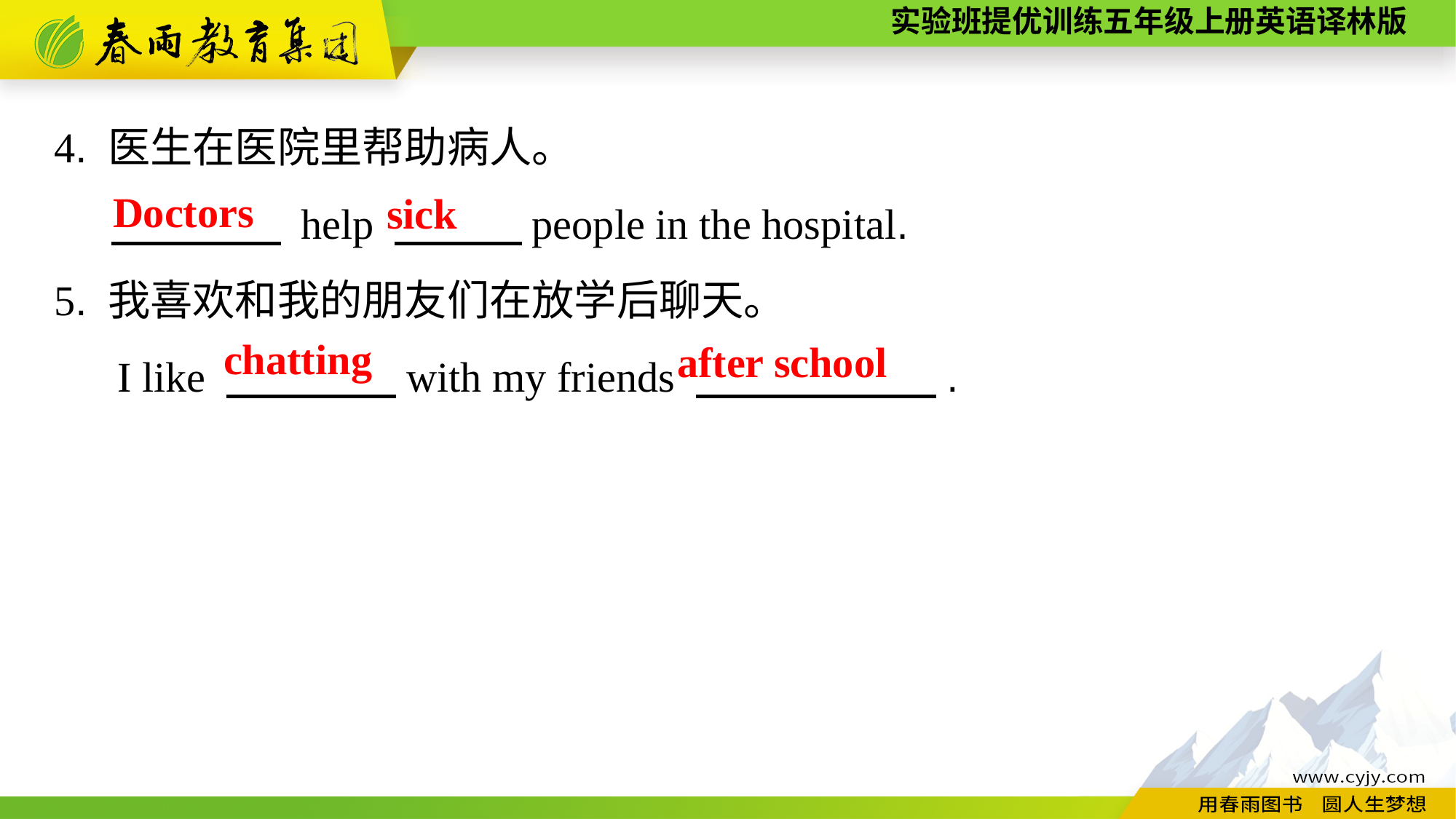

4. 医生在医院里帮助病人。
     　　　　 help 　　　people in the hospital.
5. 我喜欢和我的朋友们在放学后聊天。
      I like 　　　　with my friends 　　　　   　.
Doctors
sick
chatting
after school